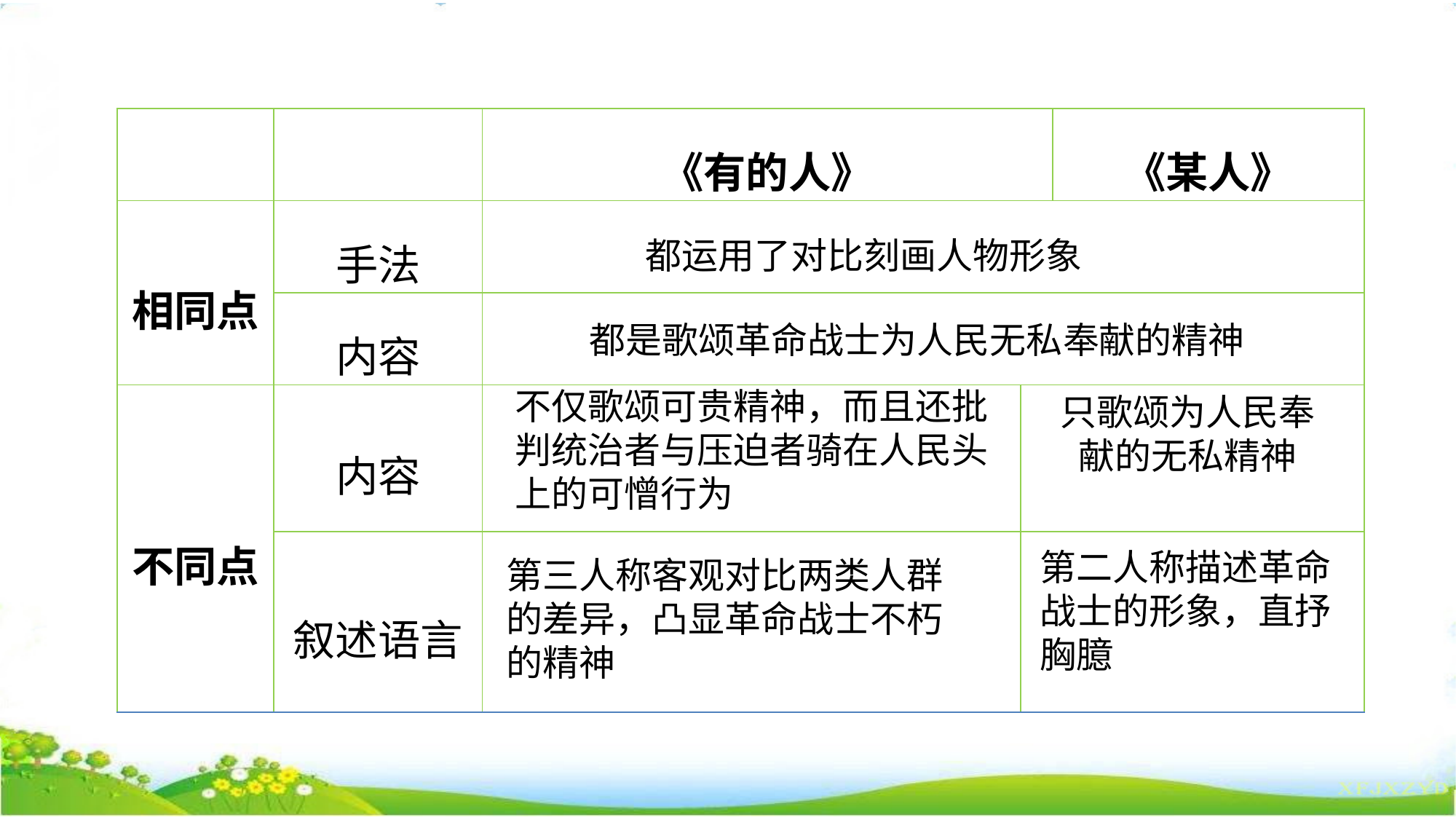

|  |  | 《有的人》 |  | 《某人》 |
| --- | --- | --- | --- | --- |
| 相同点 | 手法 |  |  |  |
|  | 内容 |  |  |  |
| 不同点 | 内容 |  |  |  |
|  | 叙述语言 |  |  |  |
都运用了对比刻画人物形象
都是歌颂革命战士为人民无私奉献的精神
不仅歌颂可贵精神，而且还批判统治者与压迫者骑在人民头上的可憎行为
只歌颂为人民奉献的无私精神
第二人称描述革命战士的形象，直抒胸臆
第三人称客观对比两类人群的差异，凸显革命战士不朽的精神